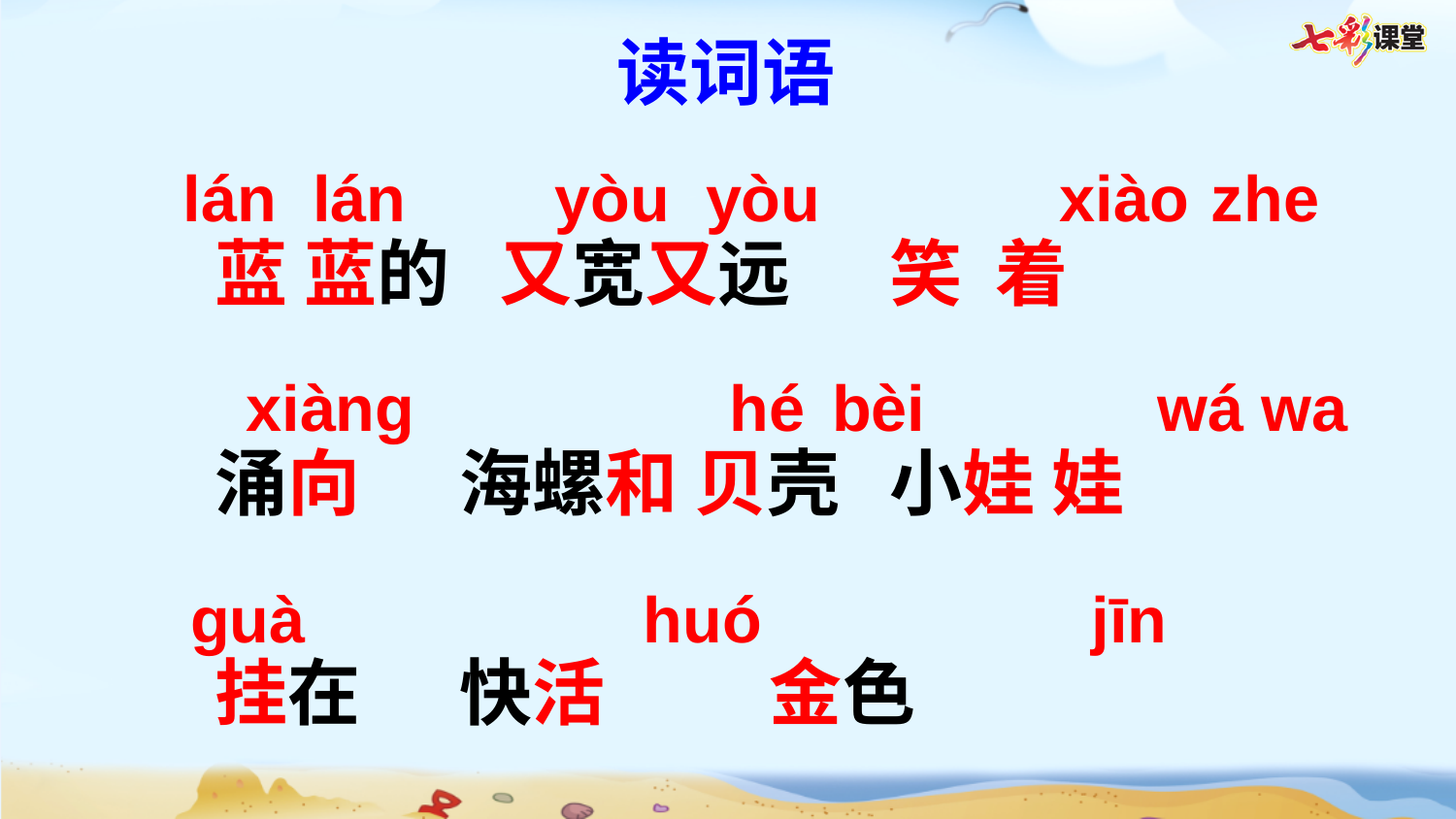

读词语
lán  lán
yòu  yòu
xiào
zhe
蓝 蓝的   又宽又远      笑  着

涌向      海螺和 贝壳   小娃 娃

挂在      快活          金色
xiàng
hé
bèi
wá wa
guà
huó
jīn